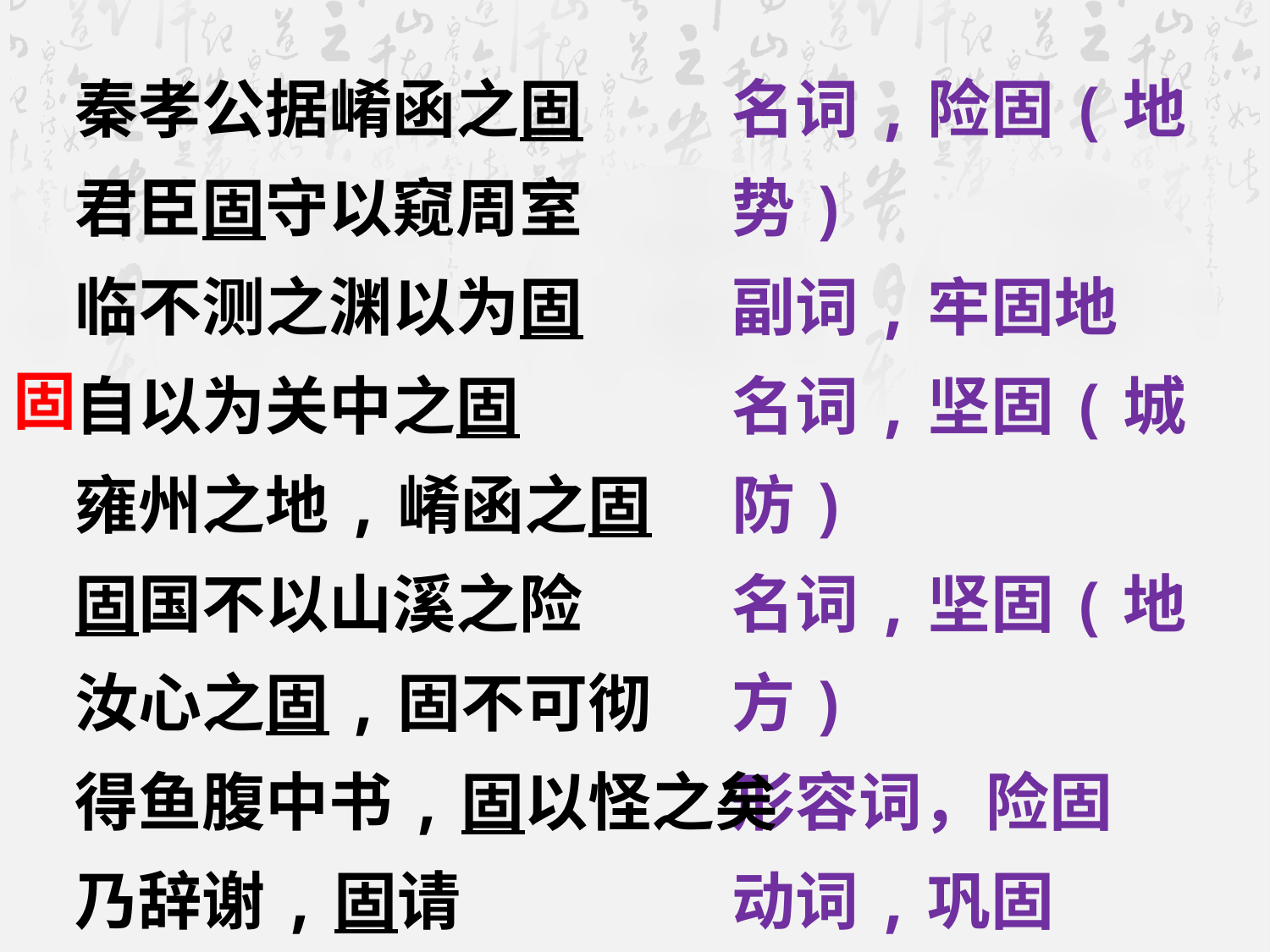

秦孝公据崤函之固
君臣固守以窥周室
临不测之渊以为固
自以为关中之固
雍州之地,崤函之固
固国不以山溪之险
汝心之固,固不可彻
得鱼腹中书,固以怪之矣
乃辞谢,固请
固
名词,险固(地势)
副词,牢固地
名词,坚固(城防)
名词,坚固(地方)
形容词，险固
动词,巩固
形容词，固执
副词，本来
坚持、坚决